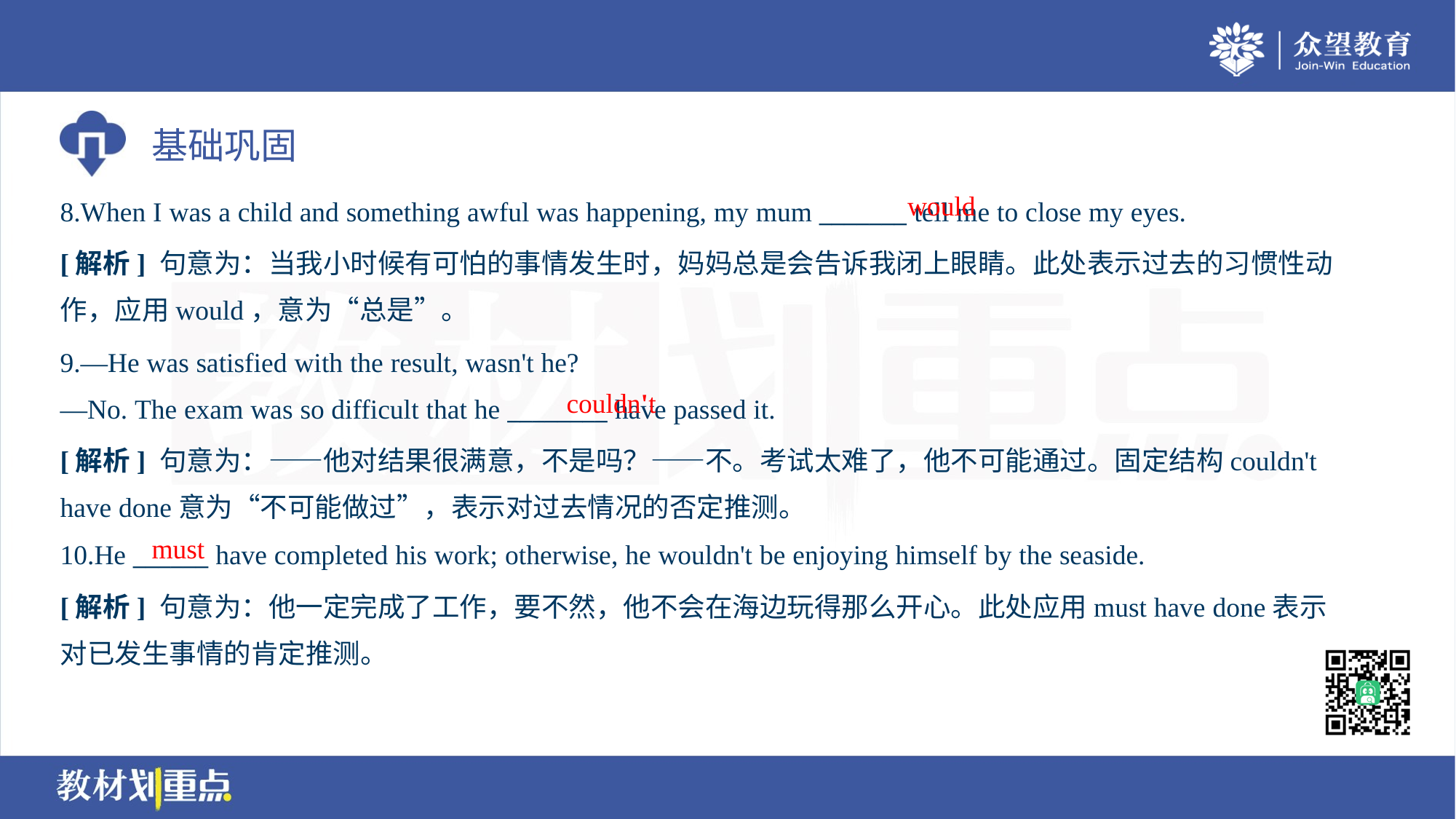

would
8.When I was a child and something awful was happening, my mum _______ tell me to close my eyes.
[解析] 句意为：当我小时候有可怕的事情发生时，妈妈总是会告诉我闭上眼睛。此处表示过去的习惯性动
作，应用would，意为“总是”。
9.—He was satisfied with the result, wasn't he?
—No. The exam was so difficult that he ________ have passed it.
couldn't
[解析] 句意为：——他对结果很满意，不是吗？——不。考试太难了，他不可能通过。固定结构couldn't
have done意为“不可能做过”，表示对过去情况的否定推测。
must
10.He ______ have completed his work; otherwise, he wouldn't be enjoying himself by the seaside.
[解析] 句意为：他一定完成了工作，要不然，他不会在海边玩得那么开心。此处应用must have done表示
对已发生事情的肯定推测。